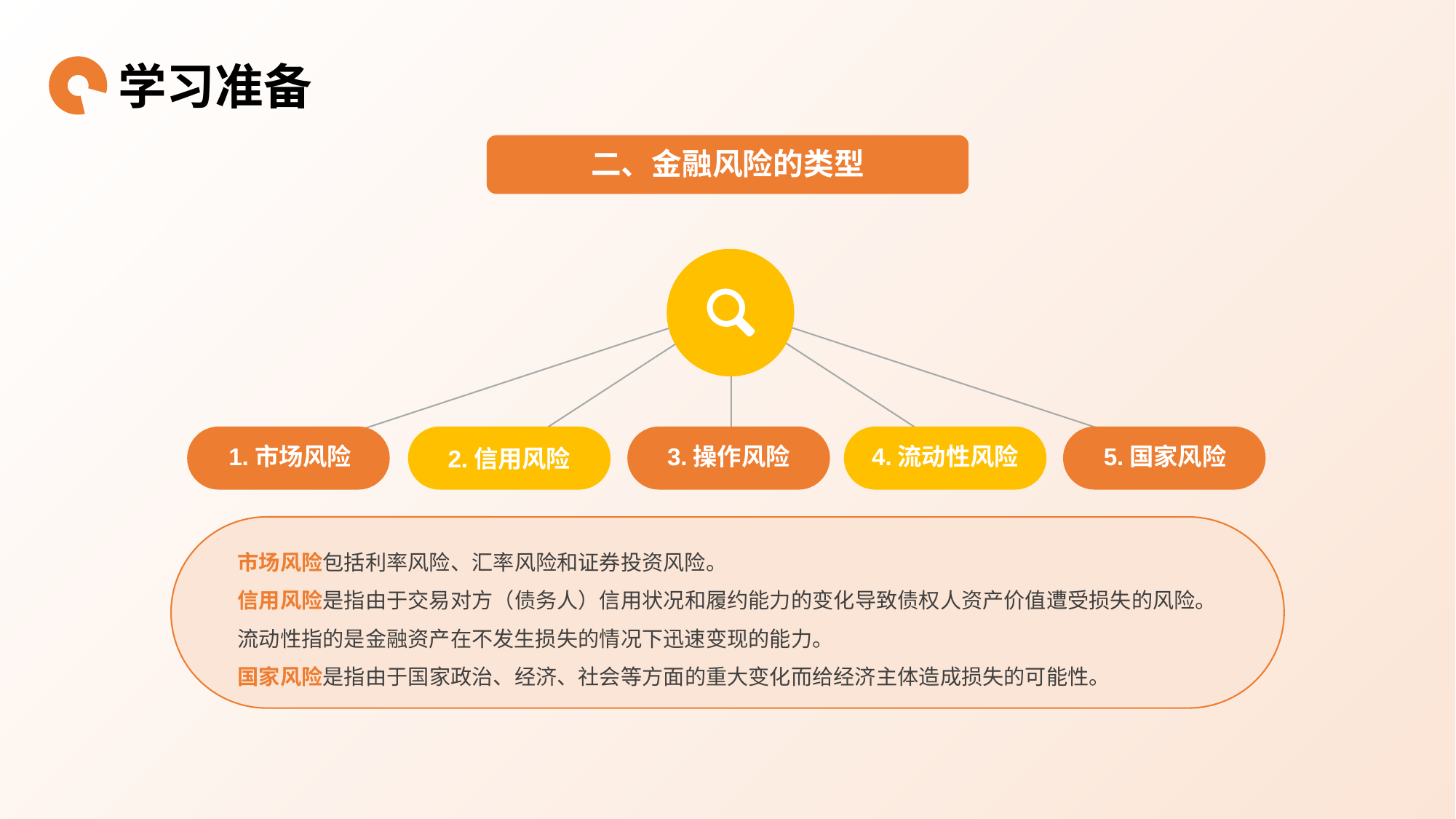

学习准备

二、金融风险的类型

5.国家风险
1.市场风险
2.信用风险
3.操作风险
4.流动性风险

市场风险包括利率风险、汇率风险和证券投资风险。
信用风险是指由于交易对方（债务人）信用状况和履约能力的变化导致债权人资产价值遭受损失的风险。
流动性指的是金融资产在不发生损失的情况下迅速变现的能力。
国家风险是指由于国家政治、经济、社会等方面的重大变化而给经济主体造成损失的可能性。